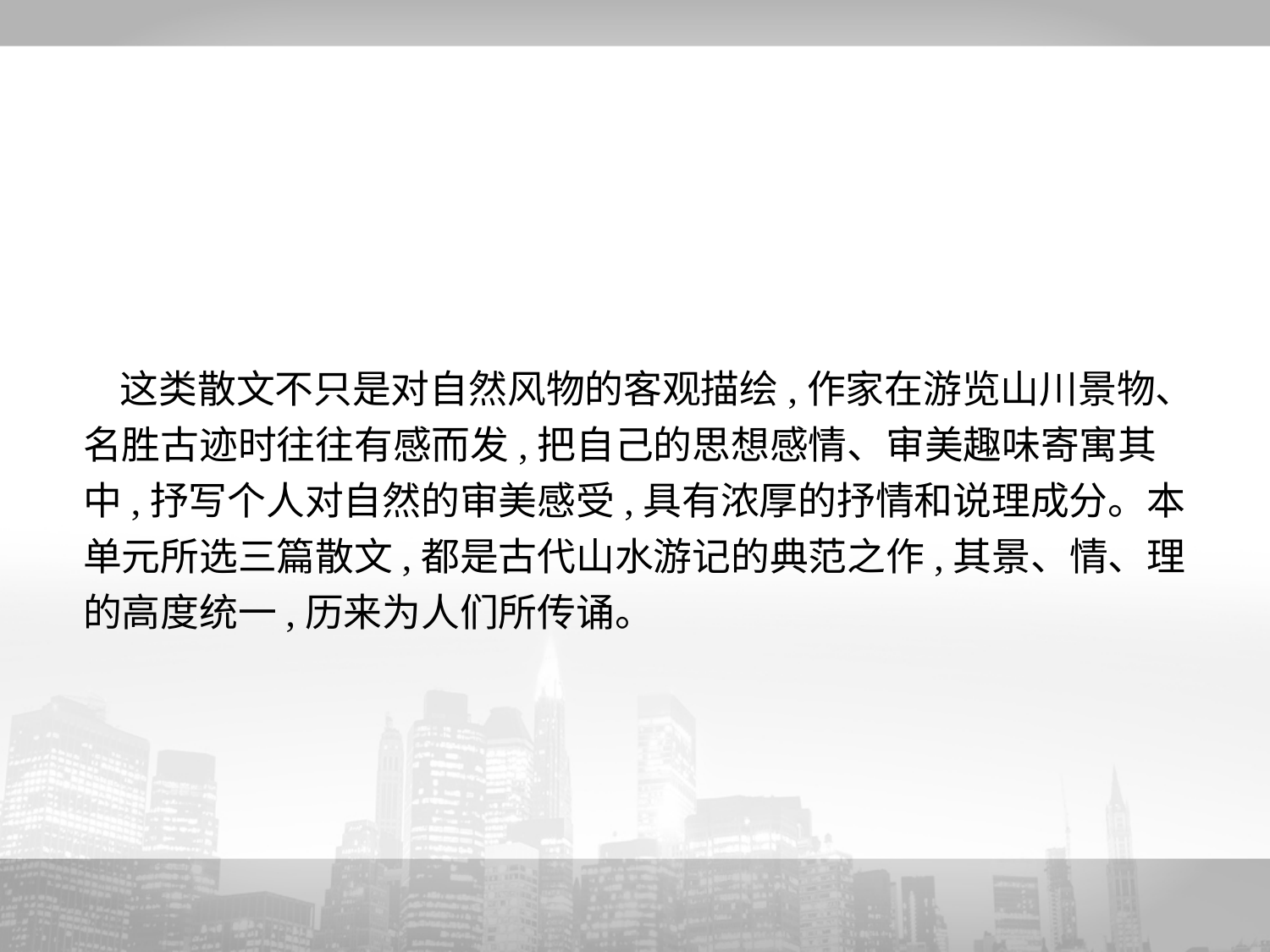

这类散文不只是对自然风物的客观描绘,作家在游览山川景物、名胜古迹时往往有感而发,把自己的思想感情、审美趣味寄寓其中,抒写个人对自然的审美感受,具有浓厚的抒情和说理成分。本单元所选三篇散文,都是古代山水游记的典范之作,其景、情、理的高度统一,历来为人们所传诵。